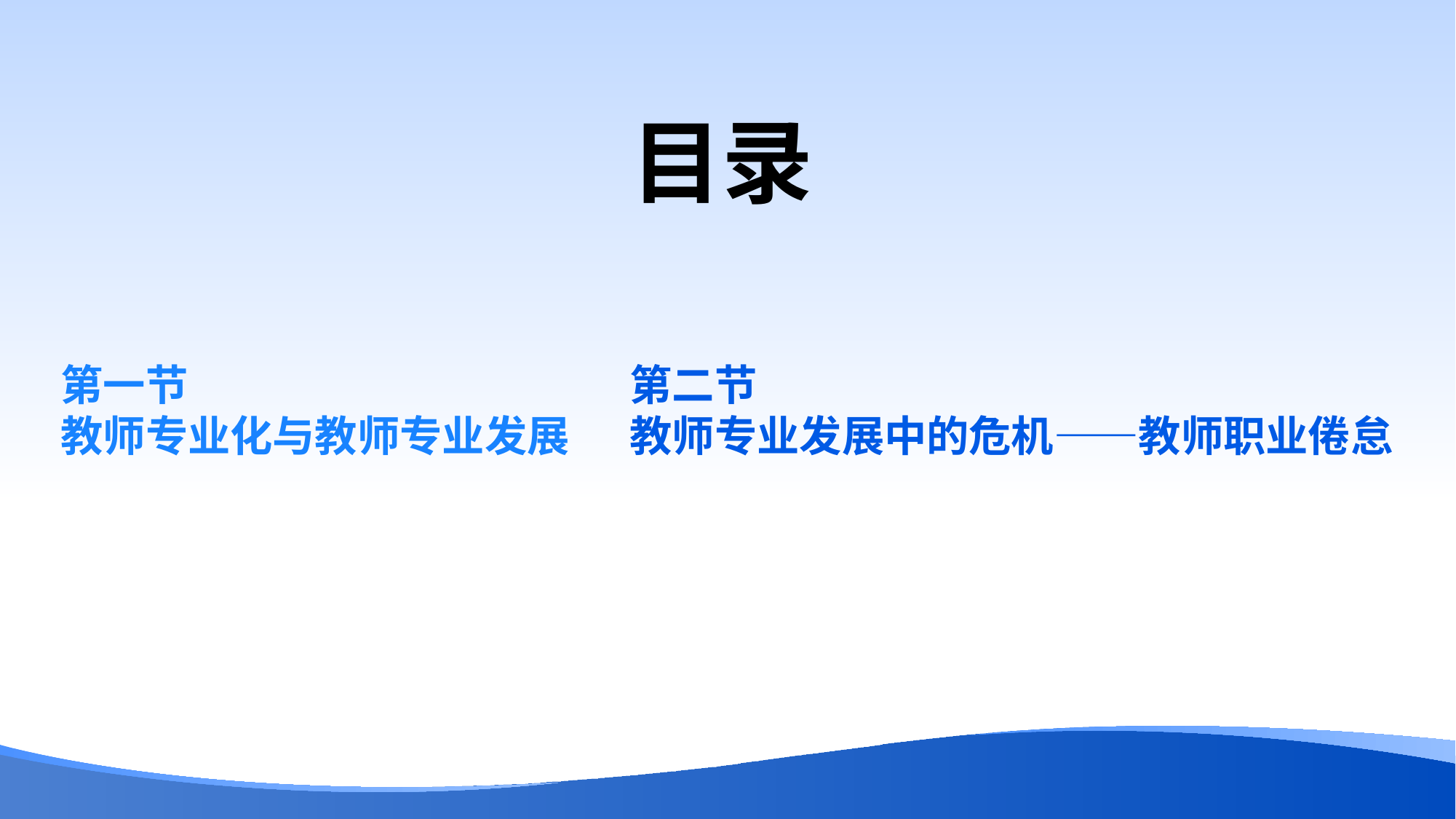

目录
第一节
教师专业化与教师专业发展
第二节
教师专业发展中的危机——教师职业倦怠